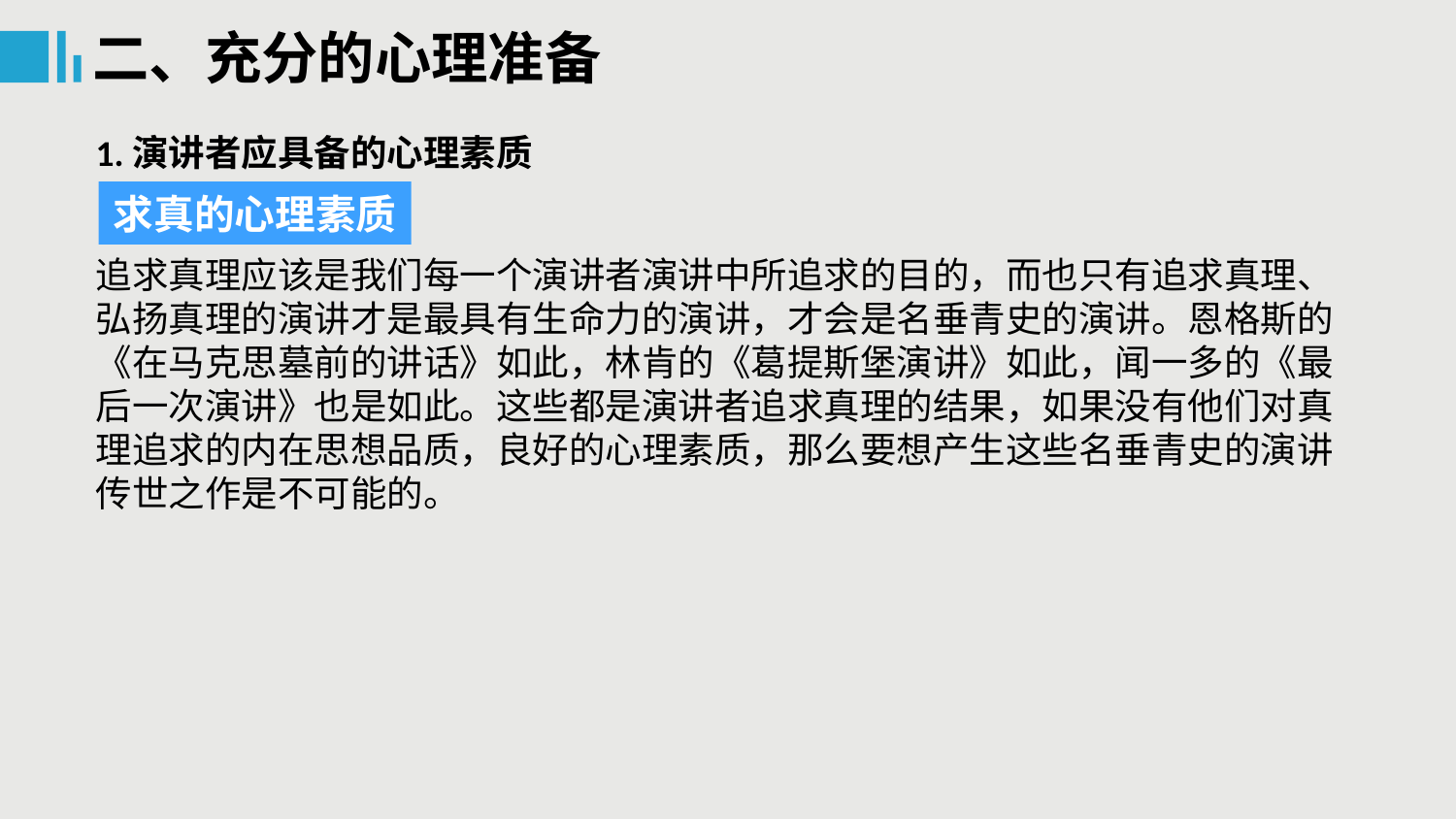

二、充分的心理准备

1.演讲者应具备的心理素质
求真的心理素质
追求真理应该是我们每一个演讲者演讲中所追求的目的，而也只有追求真理、弘扬真理的演讲才是最具有生命力的演讲，才会是名垂青史的演讲。恩格斯的《在马克思墓前的讲话》如此，林肯的《葛提斯堡演讲》如此，闻一多的《最后一次演讲》也是如此。这些都是演讲者追求真理的结果，如果没有他们对真理追求的内在思想品质，良好的心理素质，那么要想产生这些名垂青史的演讲传世之作是不可能的。